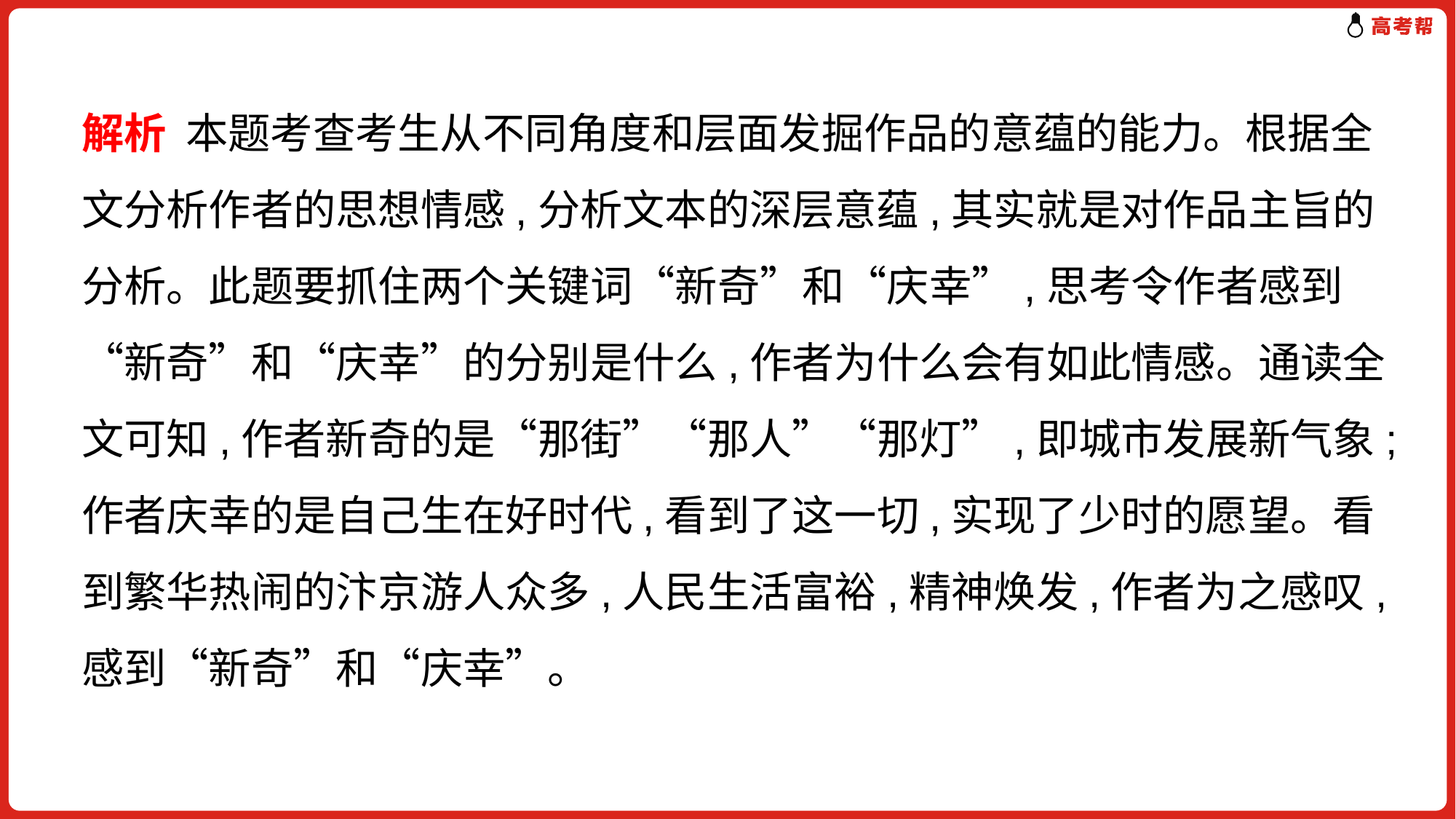

解析  本题考查考生从不同角度和层面发掘作品的意蕴的能力。根据全文分析作者的思想情感,分析文本的深层意蕴,其实就是对作品主旨的分析。此题要抓住两个关键词“新奇”和“庆幸”,思考令作者感到“新奇”和“庆幸”的分别是什么,作者为什么会有如此情感。通读全文可知,作者新奇的是“那街”“那人”“那灯”,即城市发展新气象;作者庆幸的是自己生在好时代,看到了这一切,实现了少时的愿望。看到繁华热闹的汴京游人众多,人民生活富裕,精神焕发,作者为之感叹,感到“新奇”和“庆幸”。